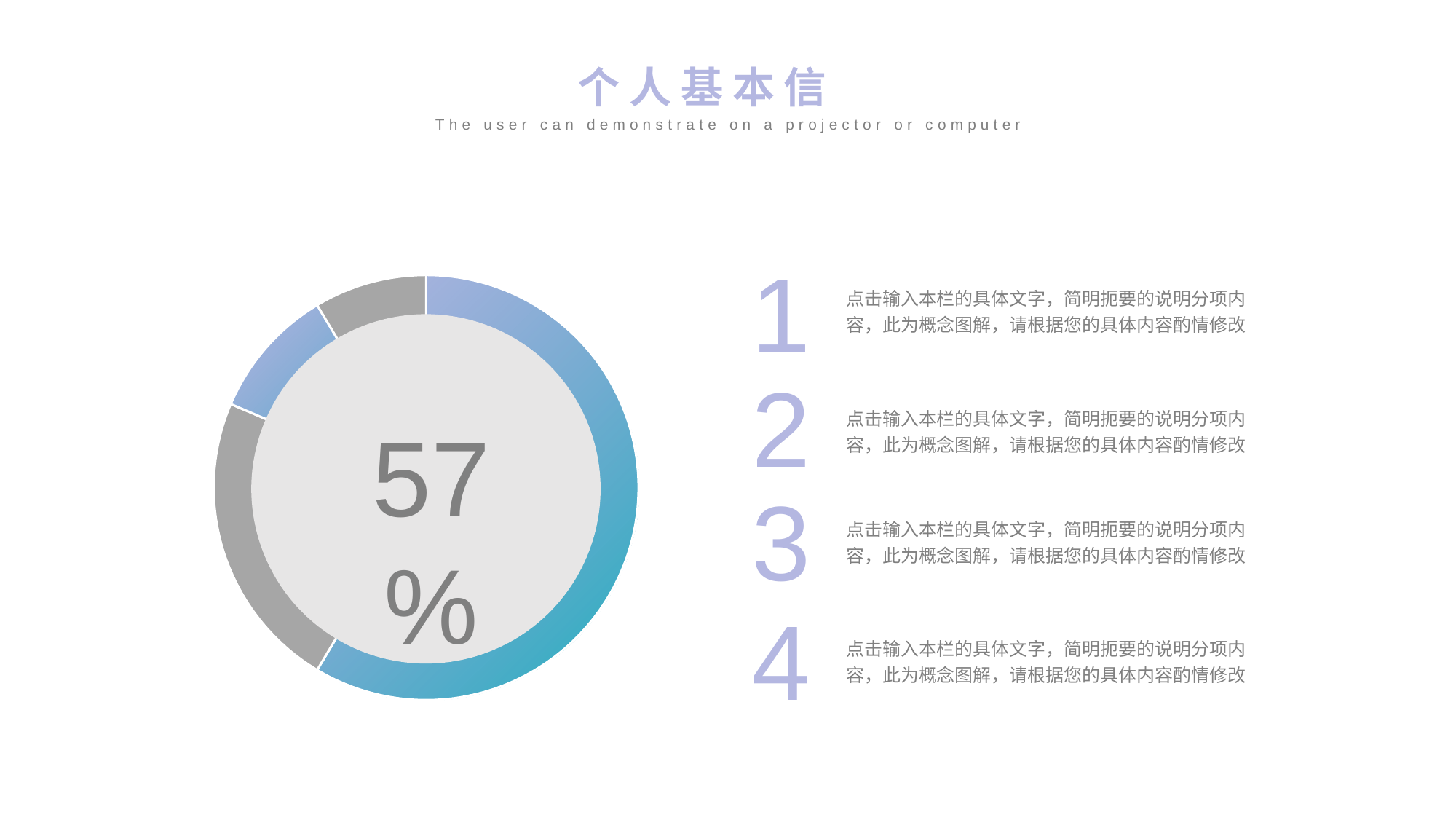

个人基本信息
The user can demonstrate on a projector or computer
1

### Chart

| Category | Sales |
|---|---|
| 1st Qtr | 8.2 |
| 2nd Qtr | 3.2 |
| 3rd Qtr | 1.4 |
| 4th Qtr | 1.2 |
点击输入本栏的具体文字，简明扼要的说明分项内容，此为概念图解，请根据您的具体内容酌情修改

2
点击输入本栏的具体文字，简明扼要的说明分项内容，此为概念图解，请根据您的具体内容酌情修改
57%
3
点击输入本栏的具体文字，简明扼要的说明分项内容，此为概念图解，请根据您的具体内容酌情修改
4
点击输入本栏的具体文字，简明扼要的说明分项内容，此为概念图解，请根据您的具体内容酌情修改